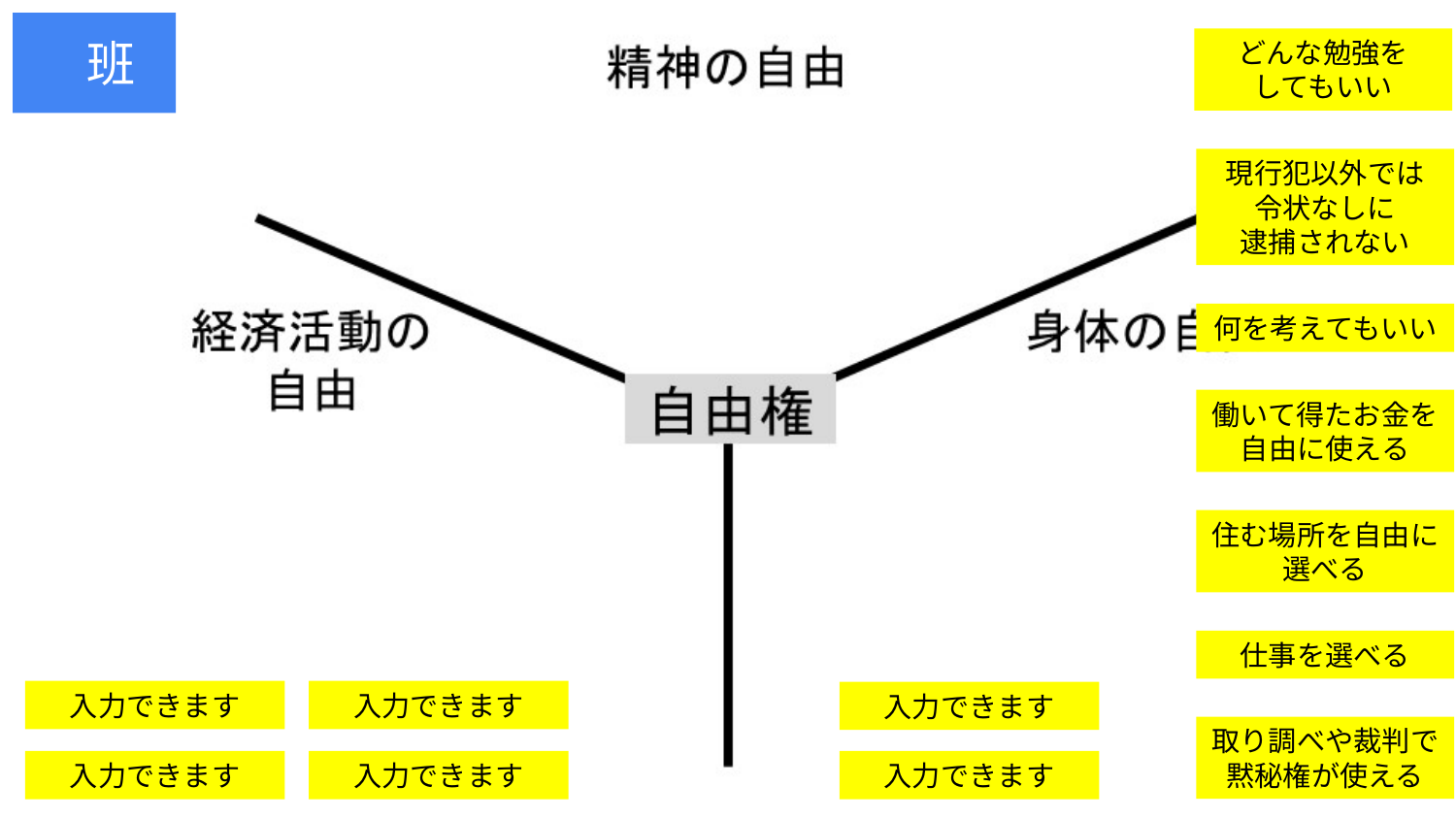

班
どんな勉強を
してもいい
現行犯以外では
令状なしに
逮捕されない
何を考えてもいい
働いて得たお金を自由に使える
住む場所を自由に選べる
仕事を選べる
入力できます
入力できます
入力できます
取り調べや裁判で黙秘権が使える
入力できます
入力できます
入力できます